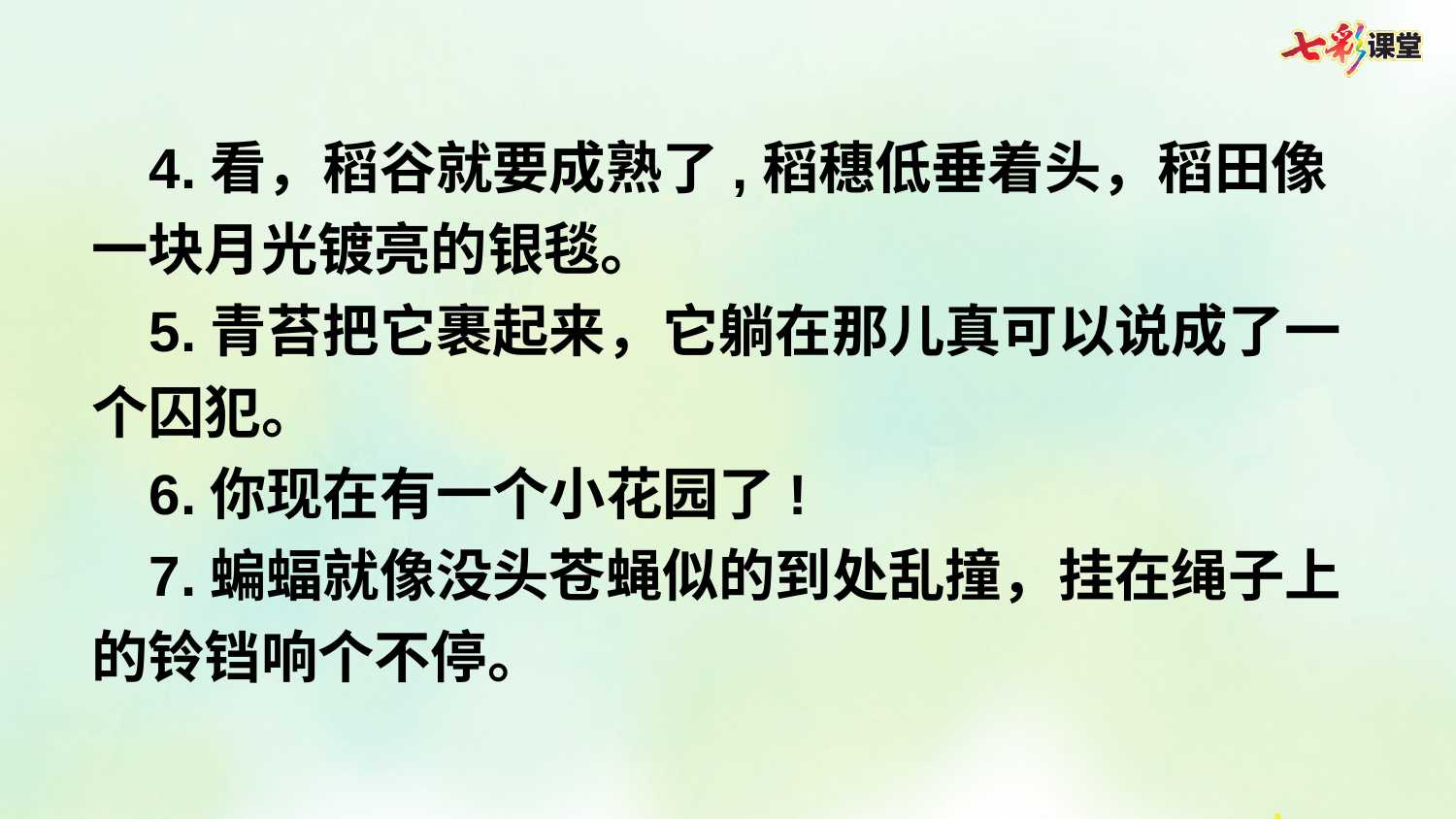

4.看，稻谷就要成熟了,稻穗低垂着头，稻田像一块月光镀亮的银毯。
5.青苔把它裹起来，它躺在那儿真可以说成了一个囚犯。
6.你现在有一个小花园了!
7.蝙蝠就像没头苍蝇似的到处乱撞，挂在绳子上的铃铛响个不停。